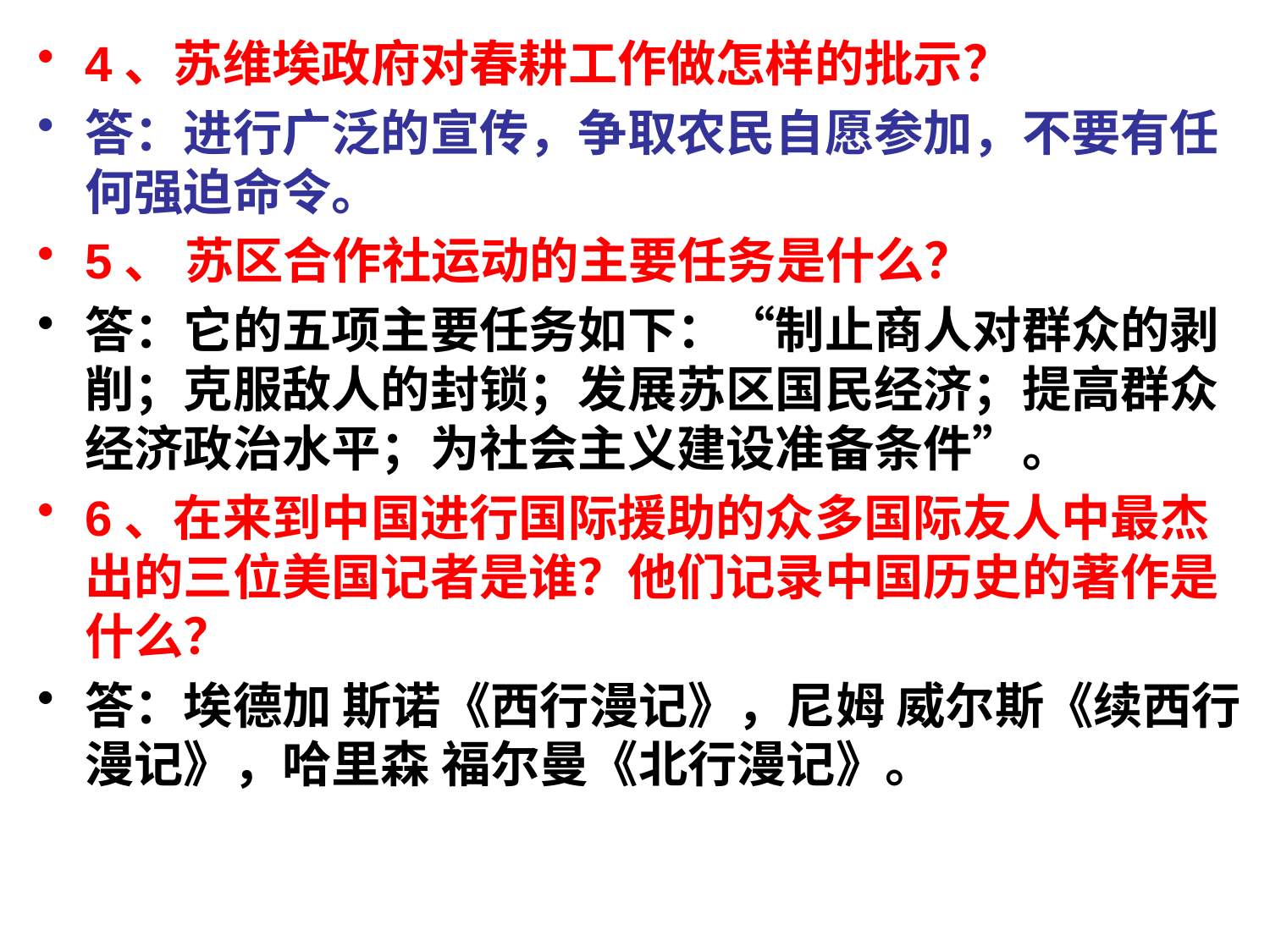

4、苏维埃政府对春耕工作做怎样的批示？
答：进行广泛的宣传，争取农民自愿参加，不要有任何强迫命令。
5、 苏区合作社运动的主要任务是什么？
答：它的五项主要任务如下：“制止商人对群众的剥削；克服敌人的封锁；发展苏区国民经济；提高群众经济政治水平；为社会主义建设准备条件”。
6、在来到中国进行国际援助的众多国际友人中最杰出的三位美国记者是谁？他们记录中国历史的著作是什么？
答：埃德加 斯诺《西行漫记》，尼姆 威尔斯《续西行漫记》，哈里森 福尔曼《北行漫记》。
#